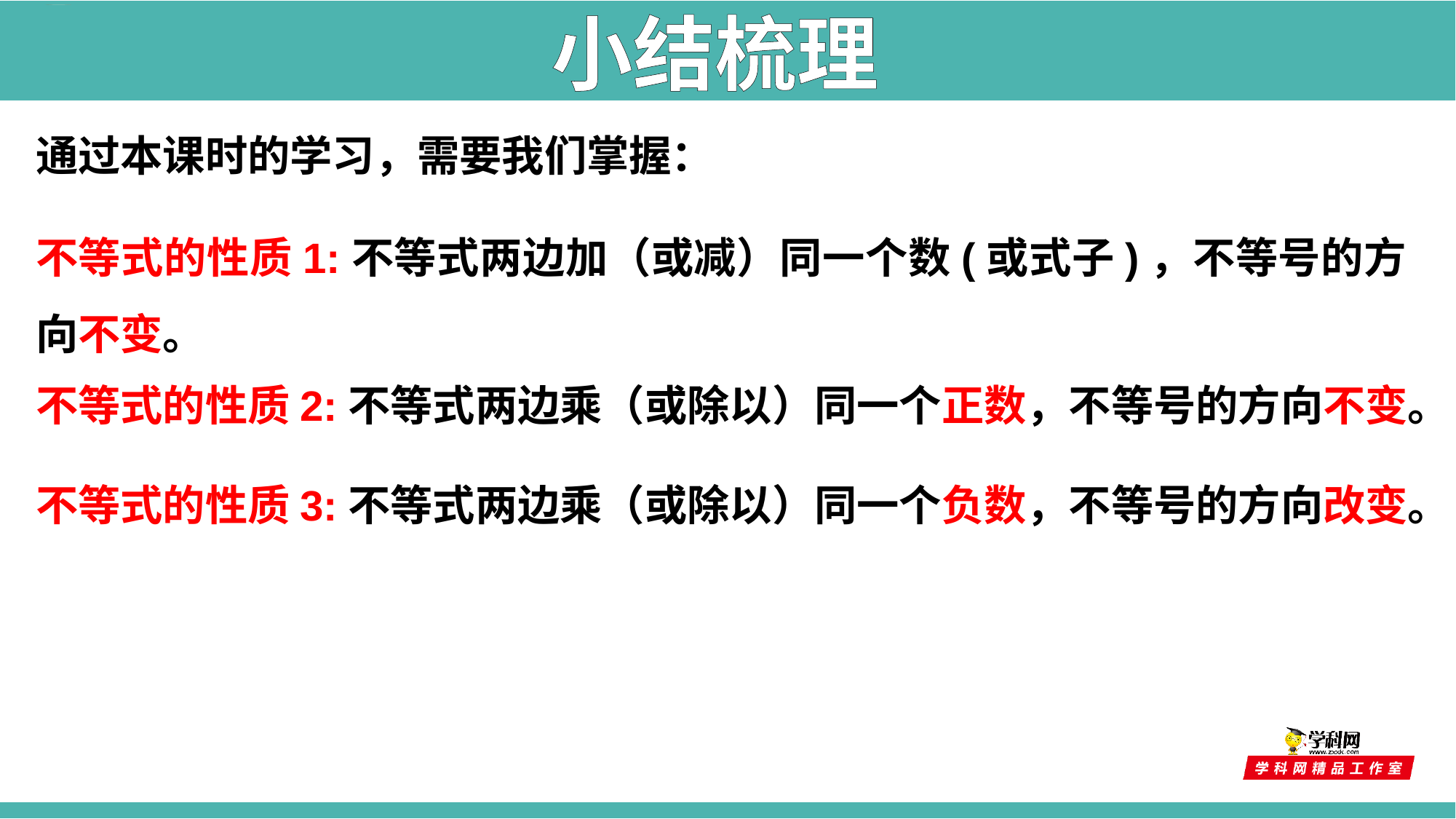

小结梳理
通过本课时的学习，需要我们掌握：
不等式的性质1:不等式两边加（或减）同一个数(或式子)，不等号的方向不变。
不等式的性质2:不等式两边乘（或除以）同一个正数，不等号的方向不变。
不等式的性质3:不等式两边乘（或除以）同一个负数，不等号的方向改变。